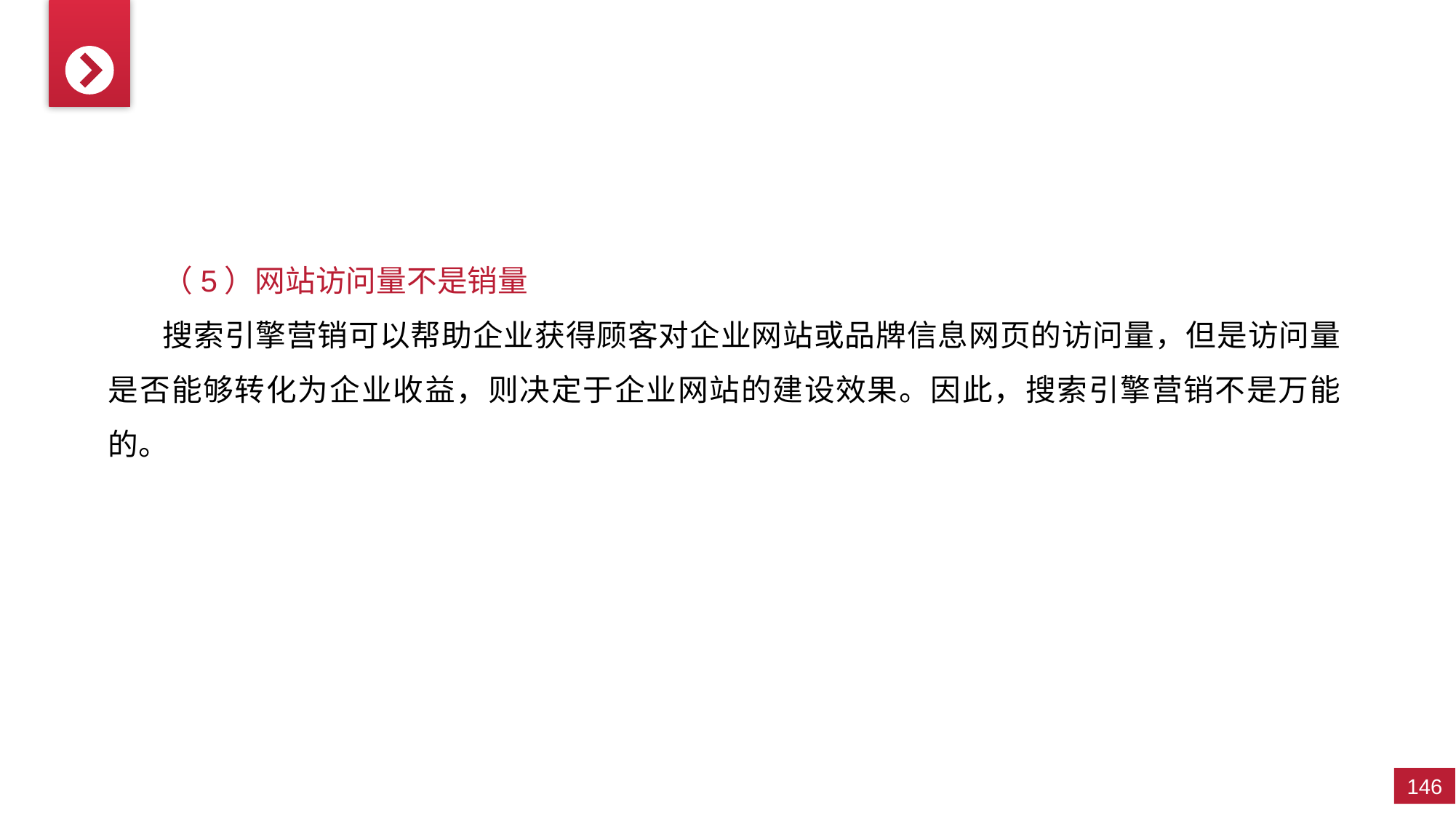

（5）网站访问量不是销量
搜索引擎营销可以帮助企业获得顾客对企业网站或品牌信息网页的访问量，但是访问量是否能够转化为企业收益，则决定于企业网站的建设效果。因此，搜索引擎营销不是万能的。